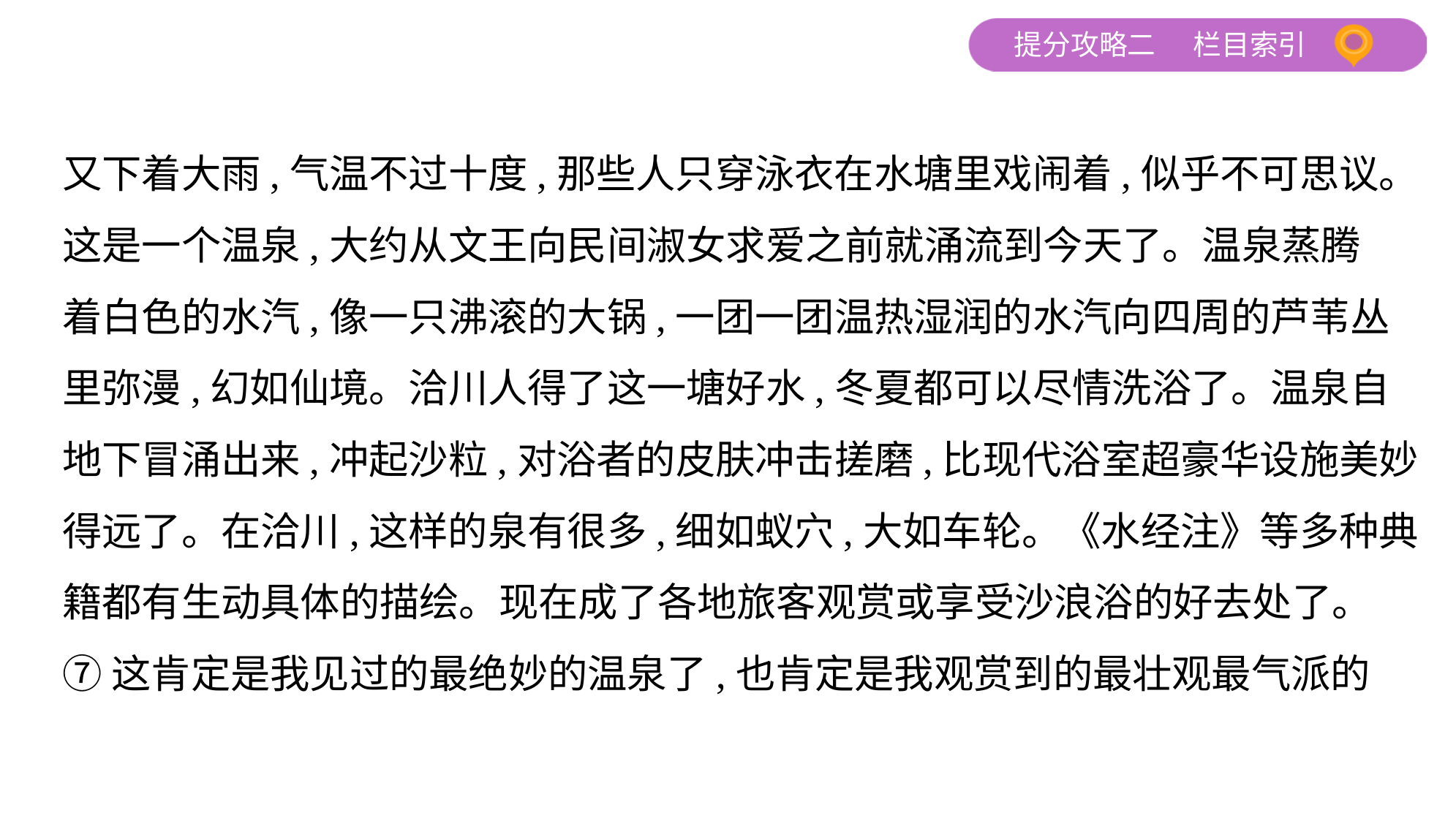

又下着大雨,气温不过十度,那些人只穿泳衣在水塘里戏闹着,似乎不可思议。
这是一个温泉,大约从文王向民间淑女求爱之前就涌流到今天了。温泉蒸腾
着白色的水汽,像一只沸滚的大锅,一团一团温热湿润的水汽向四周的芦苇丛
里弥漫,幻如仙境。洽川人得了这一塘好水,冬夏都可以尽情洗浴了。温泉自
地下冒涌出来,冲起沙粒,对浴者的皮肤冲击搓磨,比现代浴室超豪华设施美妙
得远了。在洽川,这样的泉有很多,细如蚁穴,大如车轮。《水经注》等多种典
籍都有生动具体的描绘。现在成了各地旅客观赏或享受沙浪浴的好去处了。
⑦这肯定是我见过的最绝妙的温泉了,也肯定是我观赏到的最壮观最气派的